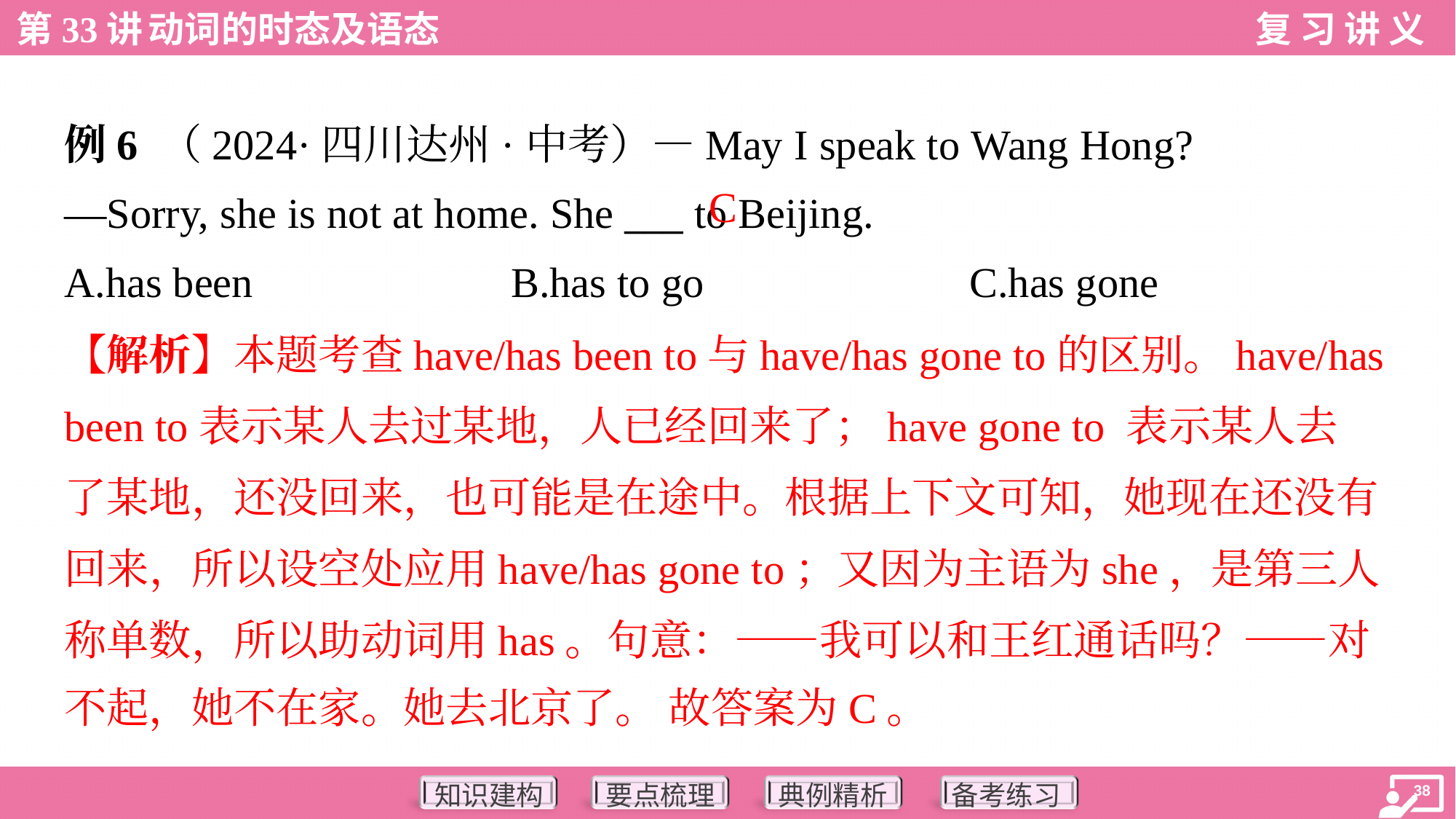

例6 （2024·四川达州·中考）—May I speak to Wang Hong?
—Sorry, she is not at home. She ___ to Beijing.
C
A.has been	B.has to go	C.has gone
【解析】本题考查have/has been to与have/has gone to的区别。have/has
been to表示某人去过某地，人已经回来了；have gone to 表示某人去
了某地，还没回来，也可能是在途中。根据上下文可知，她现在还没有
回来，所以设空处应用have/has gone to；又因为主语为she，是第三人
称单数，所以助动词用has。句意：——我可以和王红通话吗？——对
不起，她不在家。她去北京了。 故答案为C。